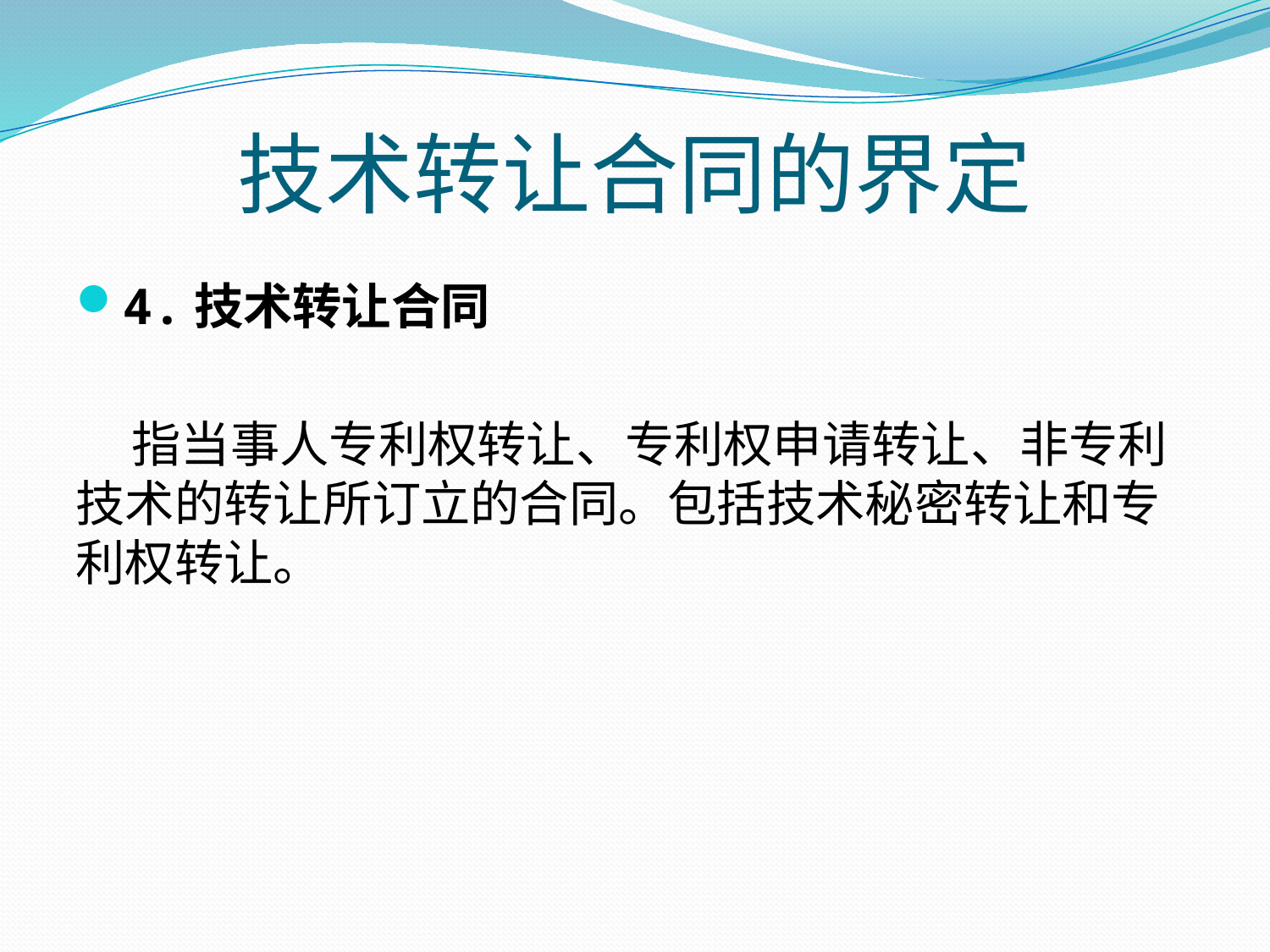

技术转让合同的界定
4.技术转让合同

    指当事人专利权转让、专利权申请转让、非专利技术的转让所订立的合同。包括技术秘密转让和专利权转让。